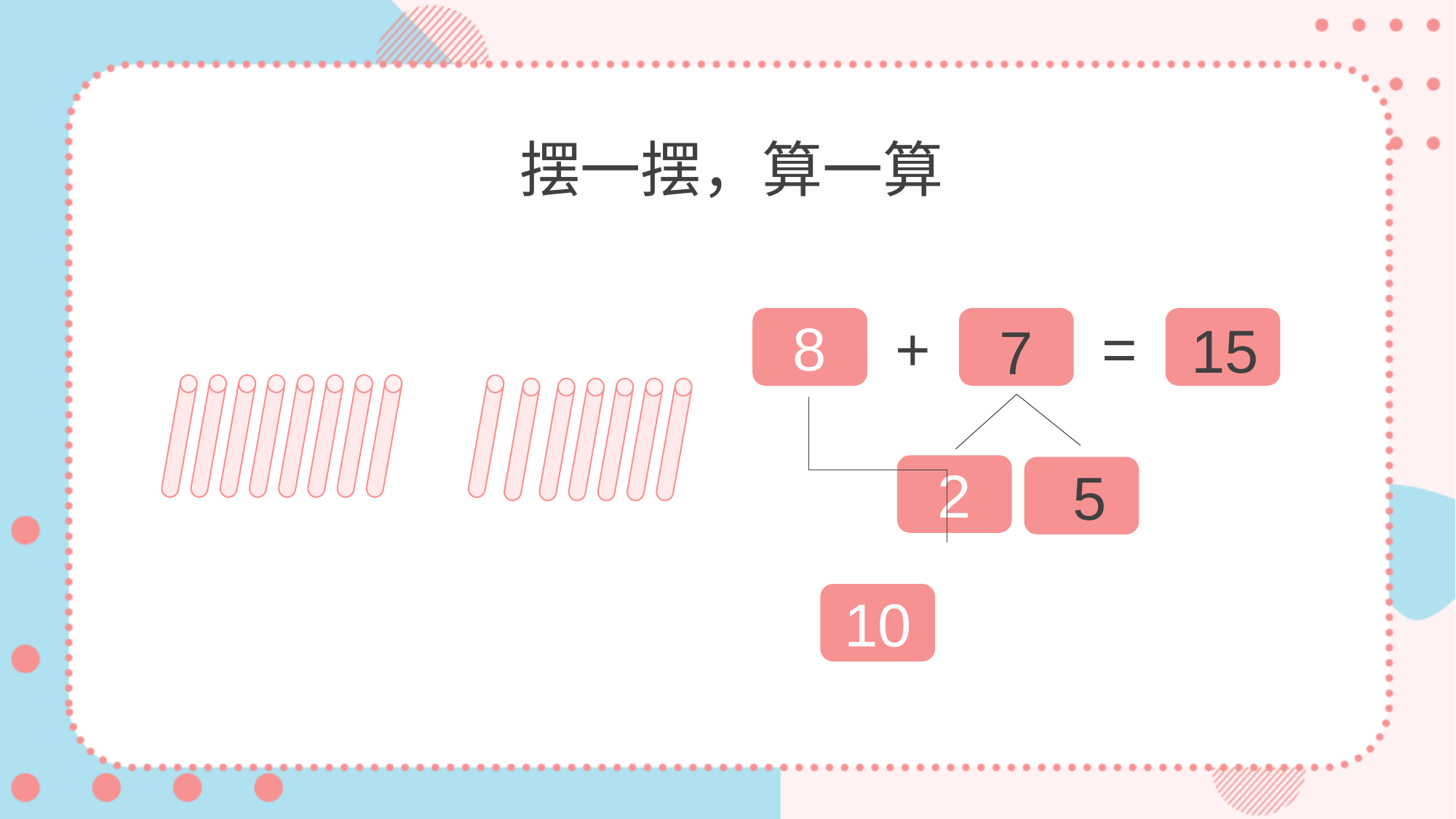

摆一摆，算一算
8
+

=

15
7

2

5
10